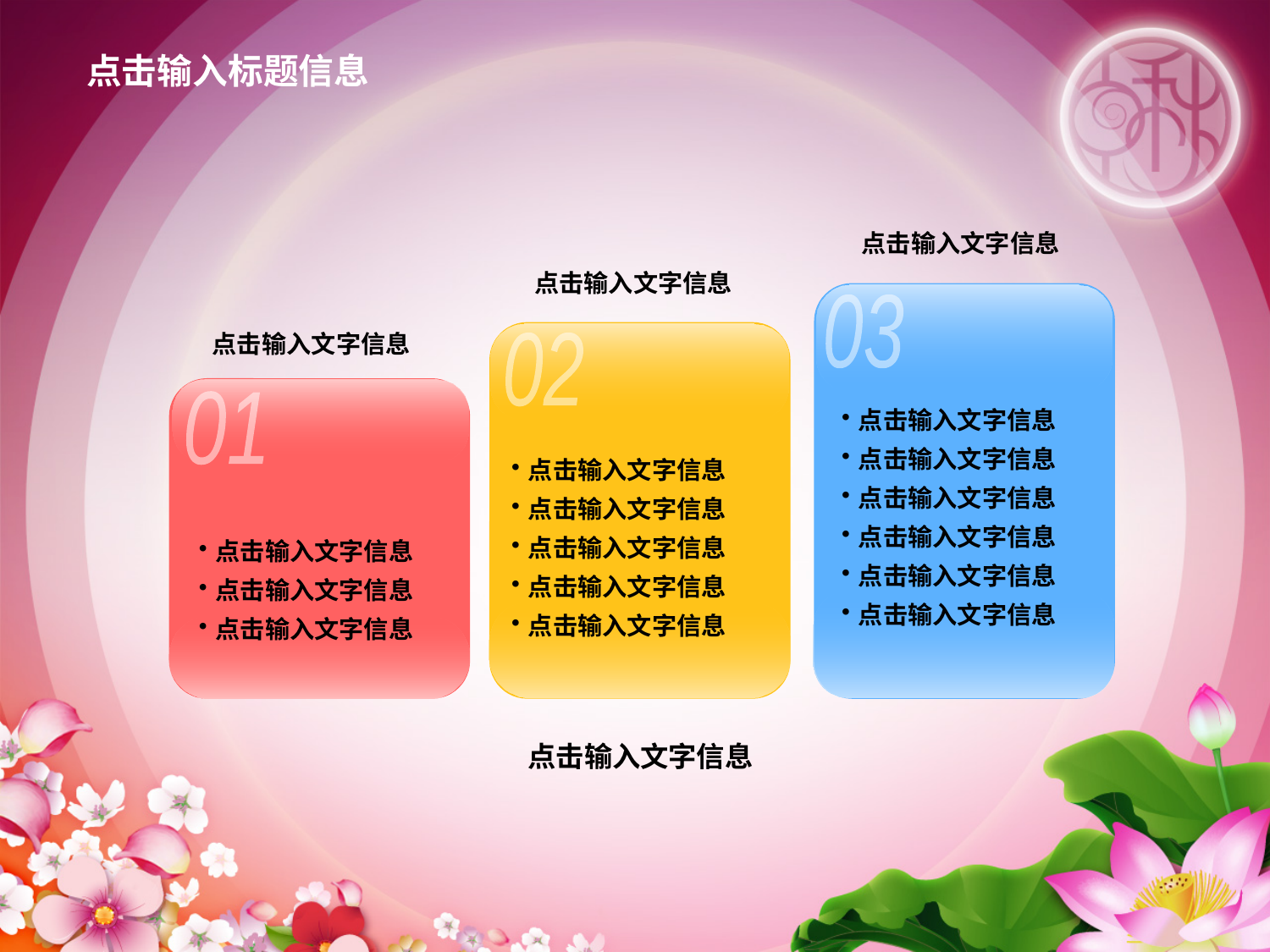

点击输入标题信息
点击输入文字信息
点击输入文字信息

03
点击输入文字信息

02

01
点击输入文字信息
点击输入文字信息
点击输入文字信息
点击输入文字信息
点击输入文字信息
点击输入文字信息
点击输入文字信息
点击输入文字信息
点击输入文字信息
点击输入文字信息
点击输入文字信息
点击输入文字信息
点击输入文字信息
点击输入文字信息

 点击输入文字信息